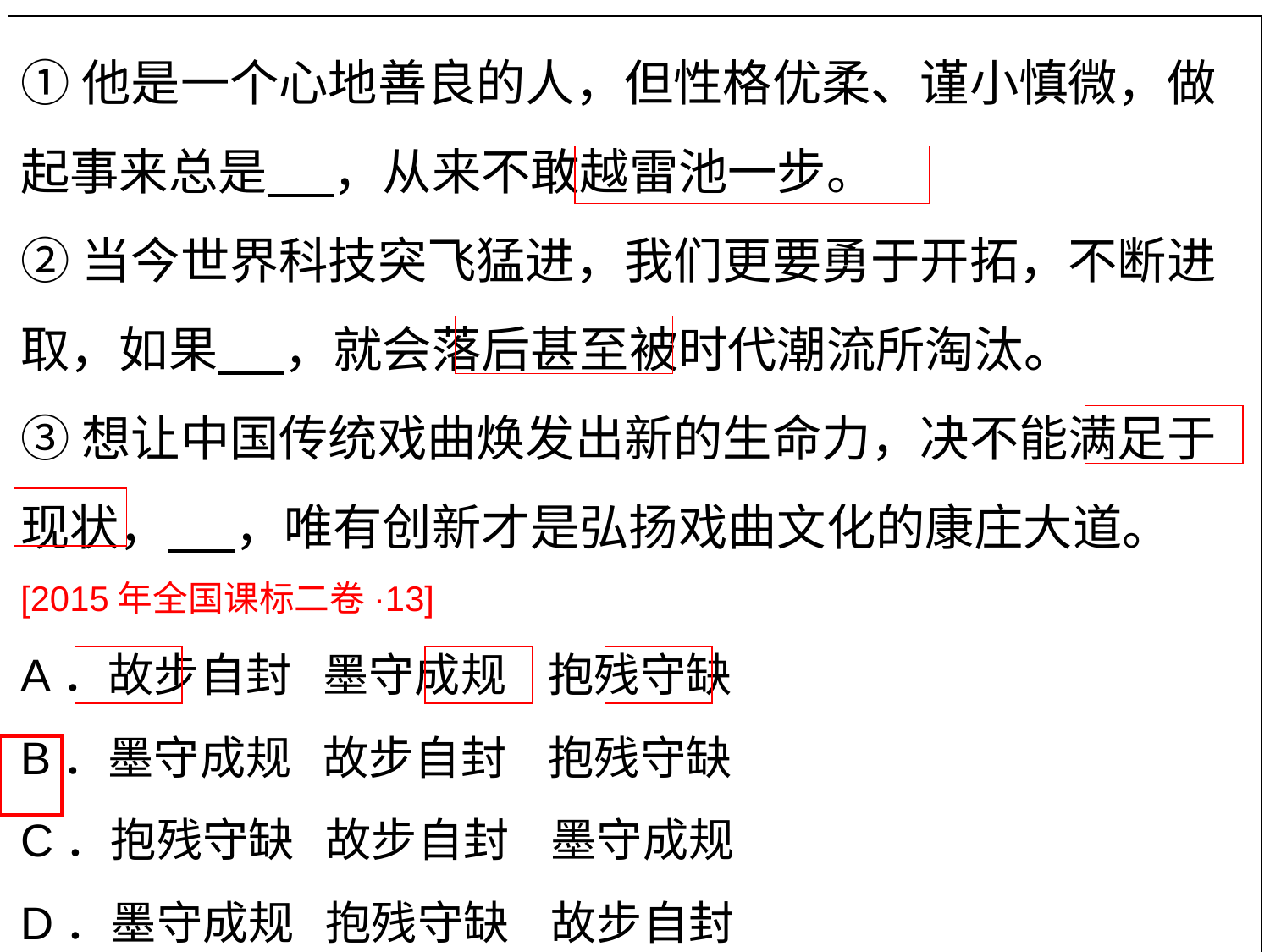

①他是一个心地善良的人，但性格优柔、谨小慎微，做
起事来总是      ，从来不敢越雷池一步。          *
②当今世界科技突飞猛进，我们更要勇于开拓，不断进
取，如果      ，就会落后甚至被时代潮流所淘汰。
③想让中国传统戏曲焕发出新的生命力，决不能满足于
现状，      ，唯有创新才是弘扬戏曲文化的康庄大道。
[2015年全国课标二卷·13]
A．故步自封   墨守成规    抱残守缺
B．墨守成规   故步自封    抱残守缺
C．抱残守缺   故步自封    墨守成规
D．墨守成规   抱残守缺    故步自封